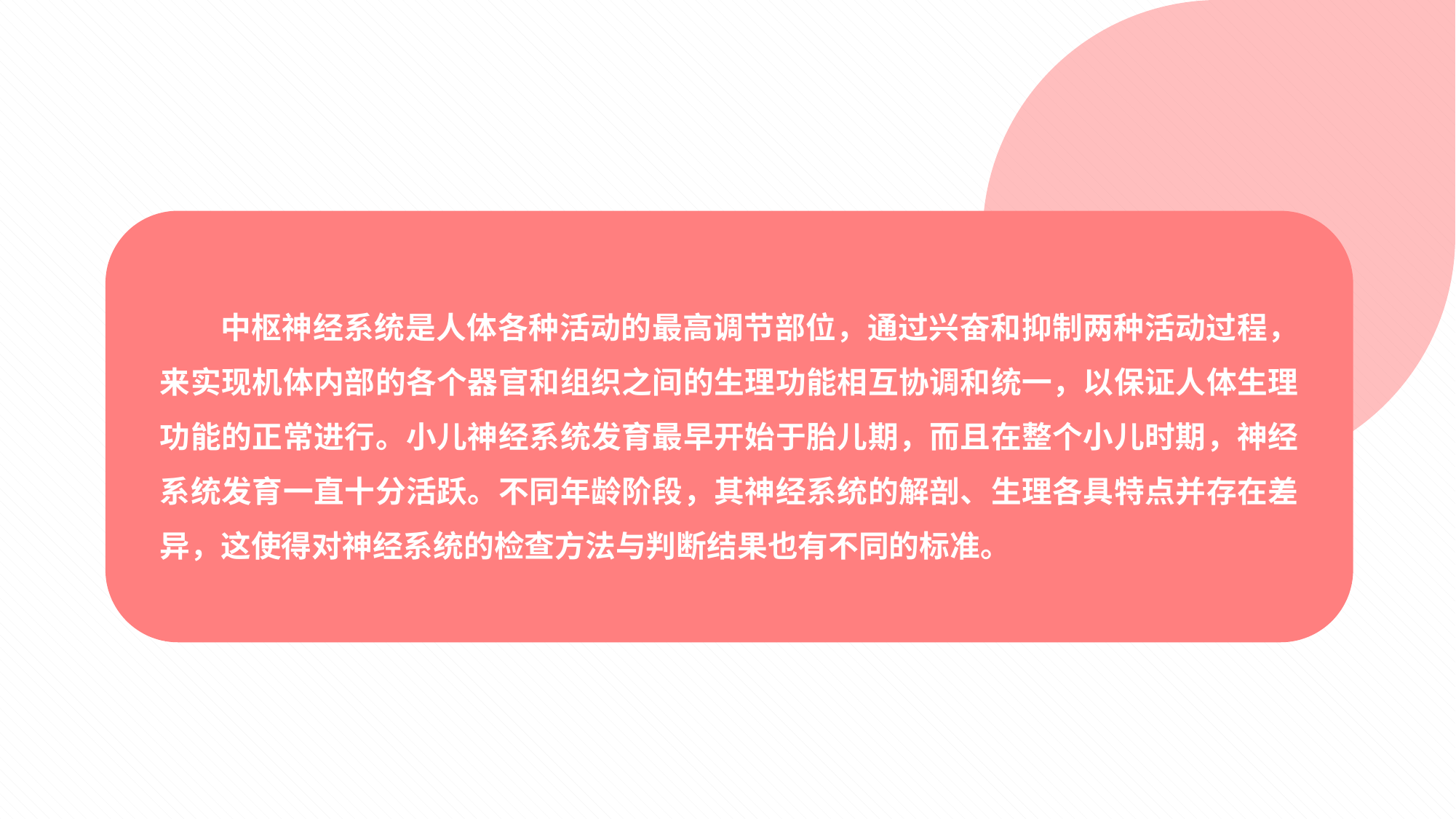

中枢神经系统是人体各种活动的最高调节部位，通过兴奋和抑制两种活动过程，来实现机体内部的各个器官和组织之间的生理功能相互协调和统一，以保证人体生理功能的正常进行。小儿神经系统发育最早开始于胎儿期，而且在整个小儿时期，神经系统发育一直十分活跃。不同年龄阶段，其神经系统的解剖、生理各具特点并存在差异，这使得对神经系统的检查方法与判断结果也有不同的标准。